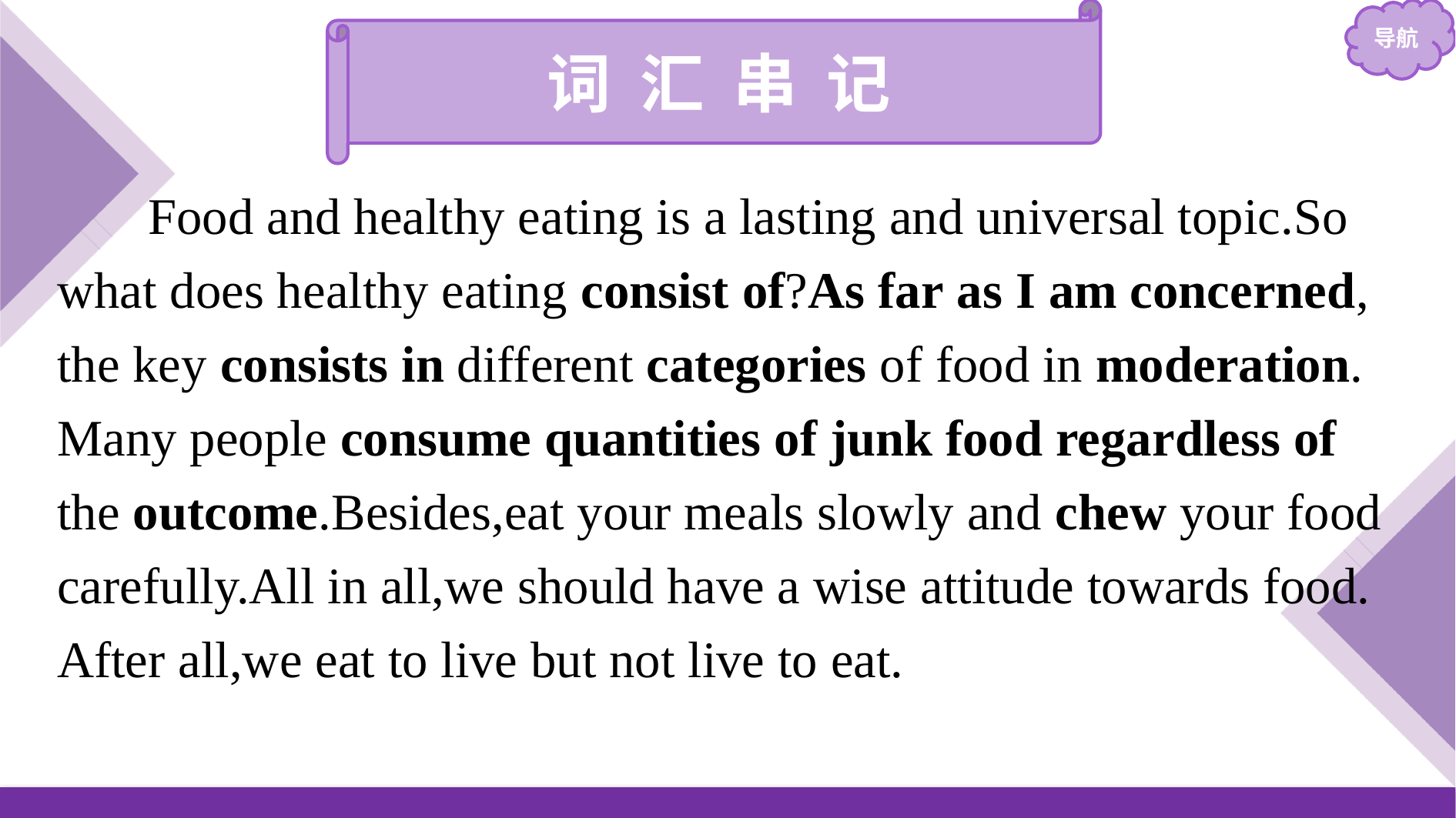

词  汇  串  记
Food and healthy eating is a lasting and universal topic.So what does healthy eating consist of?As far as I am concerned, the key consists in different categories of food in moderation. Many people consume quantities of junk food regardless of the outcome.Besides,eat your meals slowly and chew your food carefully.All in all,we should have a wise attitude towards food. After all,we eat to live but not live to eat.